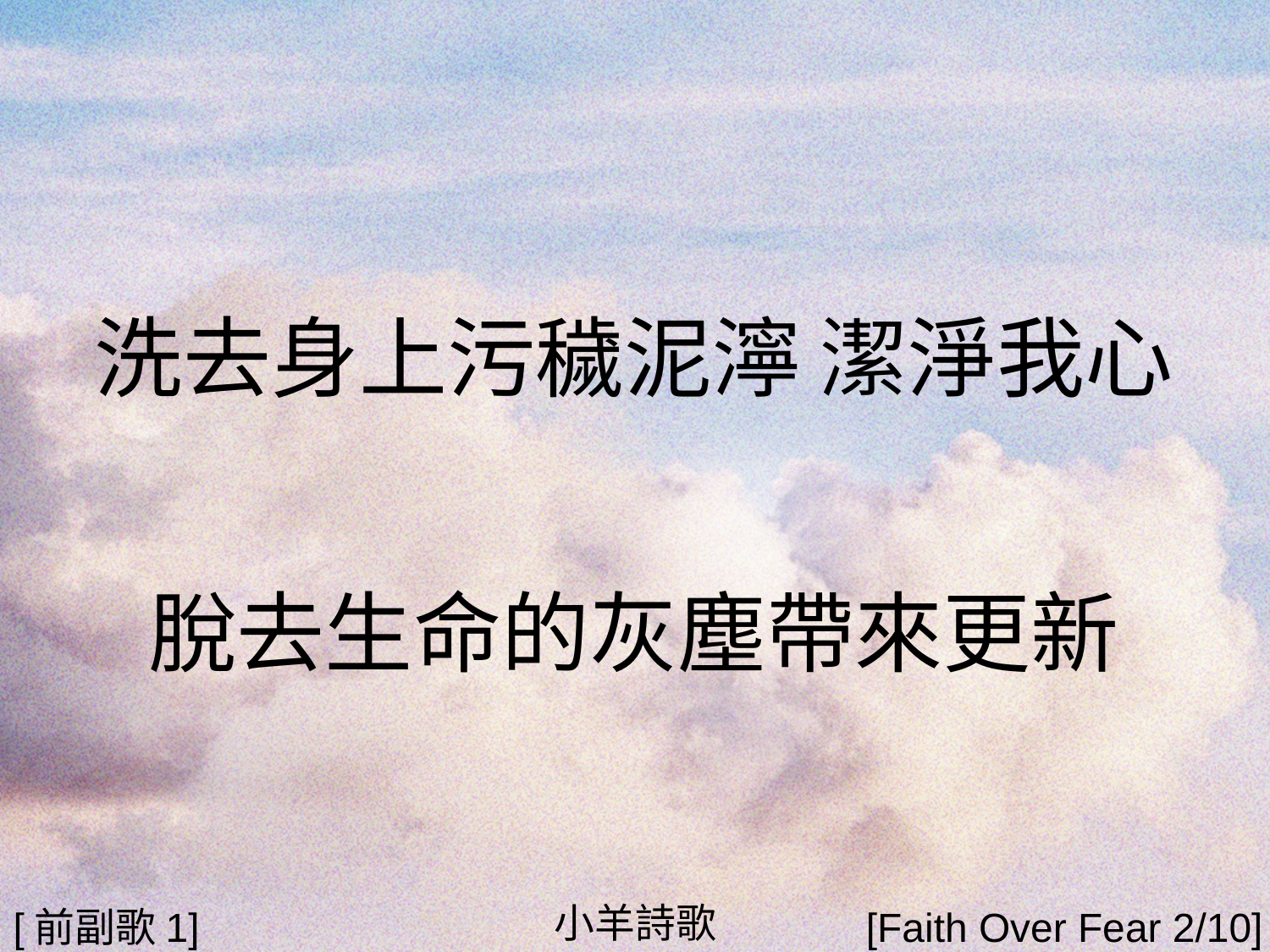

洗去身上污穢泥濘 潔淨我心
脫去生命的灰塵帶來更新

#

小羊詩歌
[前副歌1]
[Faith Over Fear 2/10]